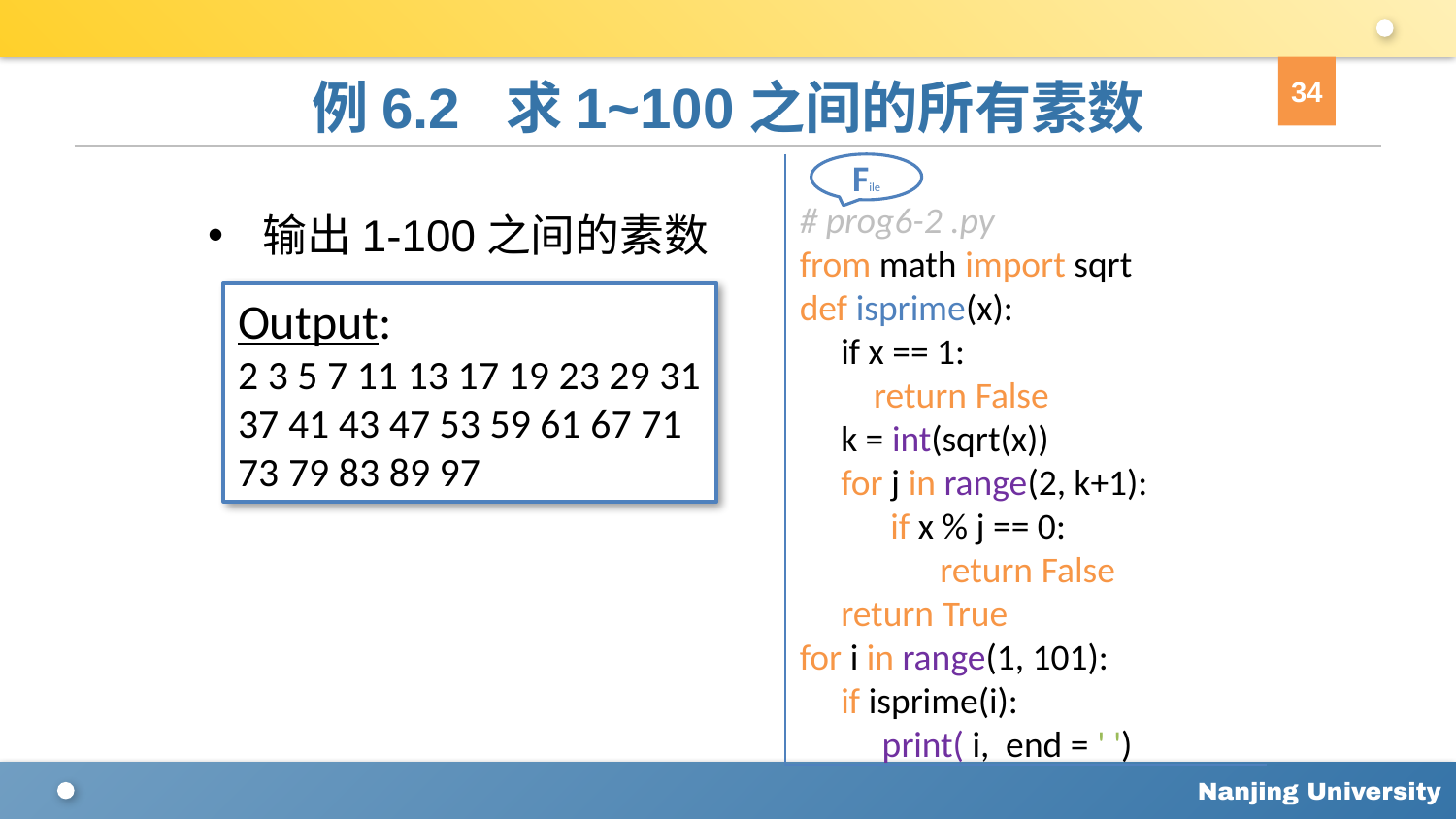

34
# 例6.2  求1~100之间的所有素数

# prog6-2 .py
from math import sqrt
def isprime(x):
     if x == 1:
         return False
     k = int(sqrt(x))
     for j in range(2, k+1):
           if x % j == 0:
                 return False
     return True
for i in range(1, 101):
     if isprime(i):
          print( i,  end = ' ')
File
输出1-100之间的素数
Output:
2 3 5 7 11 13 17 19 23 29 31 37 41 43 47 53 59 61 67 71 73 79 83 89 97